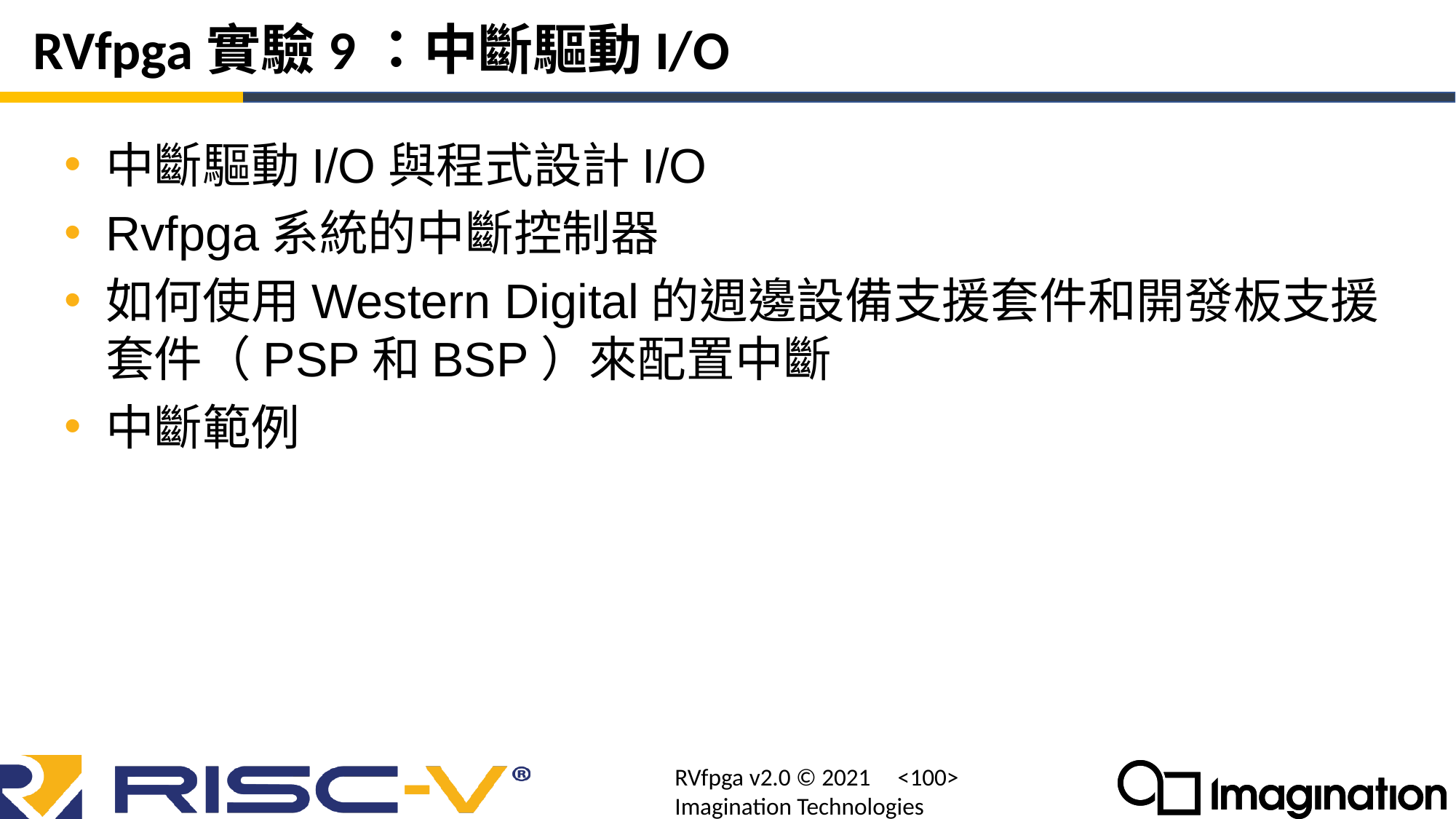

# RVfpga實驗9：中斷驅動I/O
中斷驅動I/O與程式設計I/O
Rvfpga系統的中斷控制器
如何使用Western Digital的週邊設備支援套件和開發板支援套件（PSP和BSP）來配置中斷
中斷範例